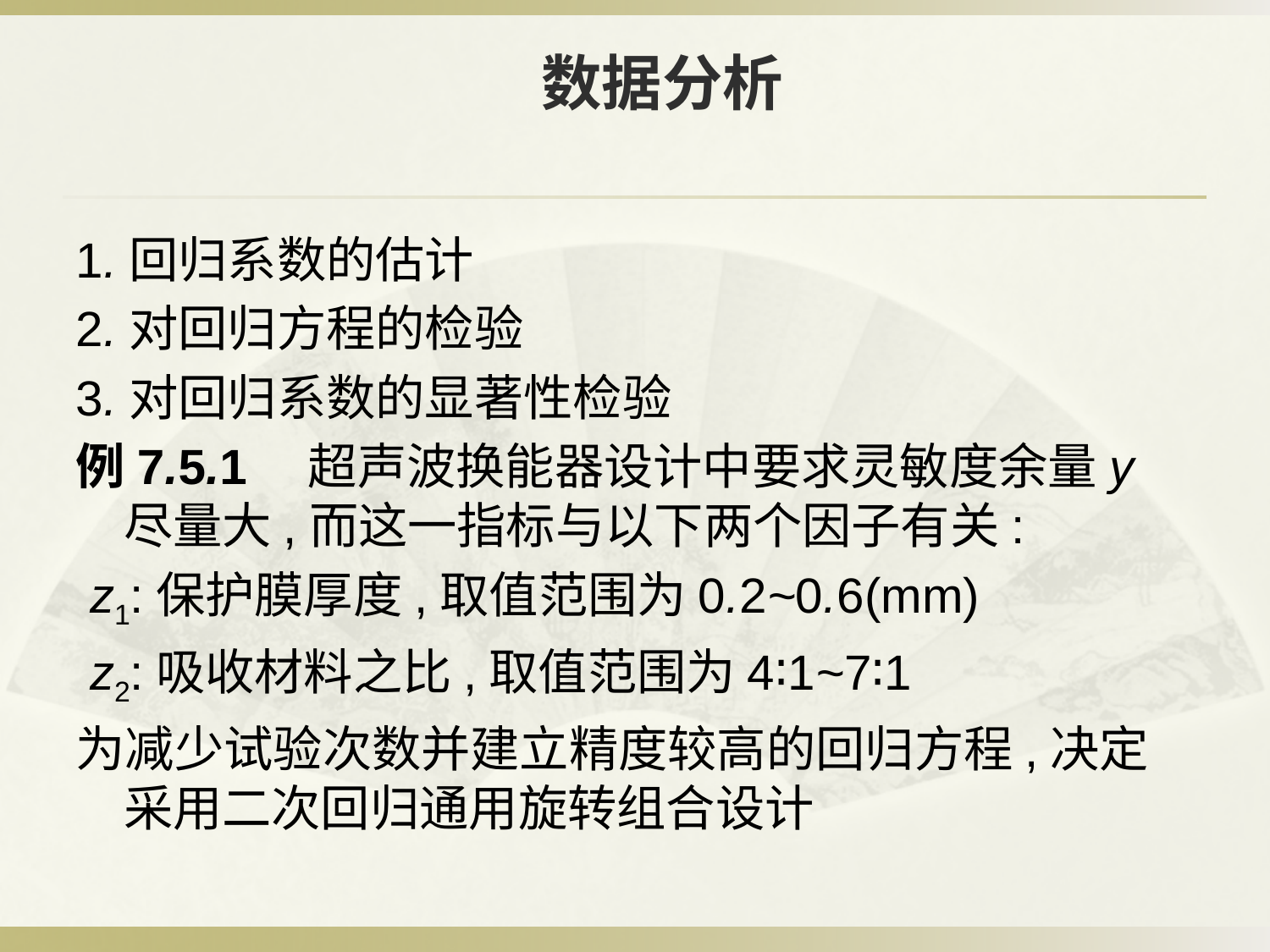

# 数据分析
1.回归系数的估计
2.对回归方程的检验
3.对回归系数的显著性检验
例7.5.1　超声波换能器设计中要求灵敏度余量y尽量大,而这一指标与以下两个因子有关:
 z1:保护膜厚度,取值范围为0.2~0.6(mm)
 z2:吸收材料之比,取值范围为4∶1~7∶1
为减少试验次数并建立精度较高的回归方程,决定采用二次回归通用旋转组合设计